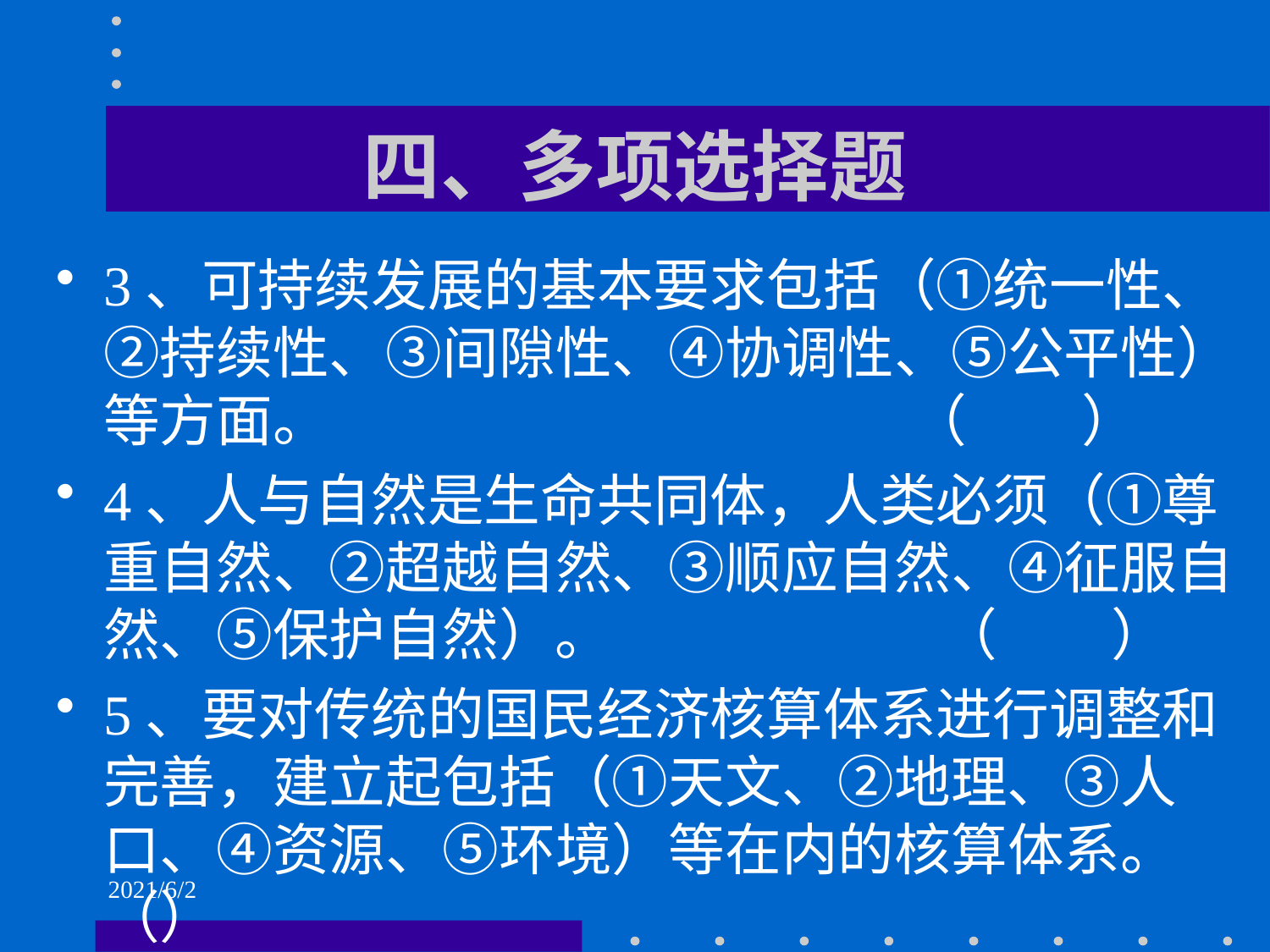

# 四、多项选择题
3、可持续发展的基本要求包括（①统一性、②持续性、③间隙性、④协调性、⑤公平性）等方面。                                              （         ）
4、人与自然是生命共同体，人类必须（①尊重自然、②超越自然、③顺应自然、④征服自然、⑤保护自然）。                          （         ）
5、要对传统的国民经济核算体系进行调整和完善，建立起包括（①天文、②地理、③人口、④资源、⑤环境）等在内的核算体系。（）
2021/6/2